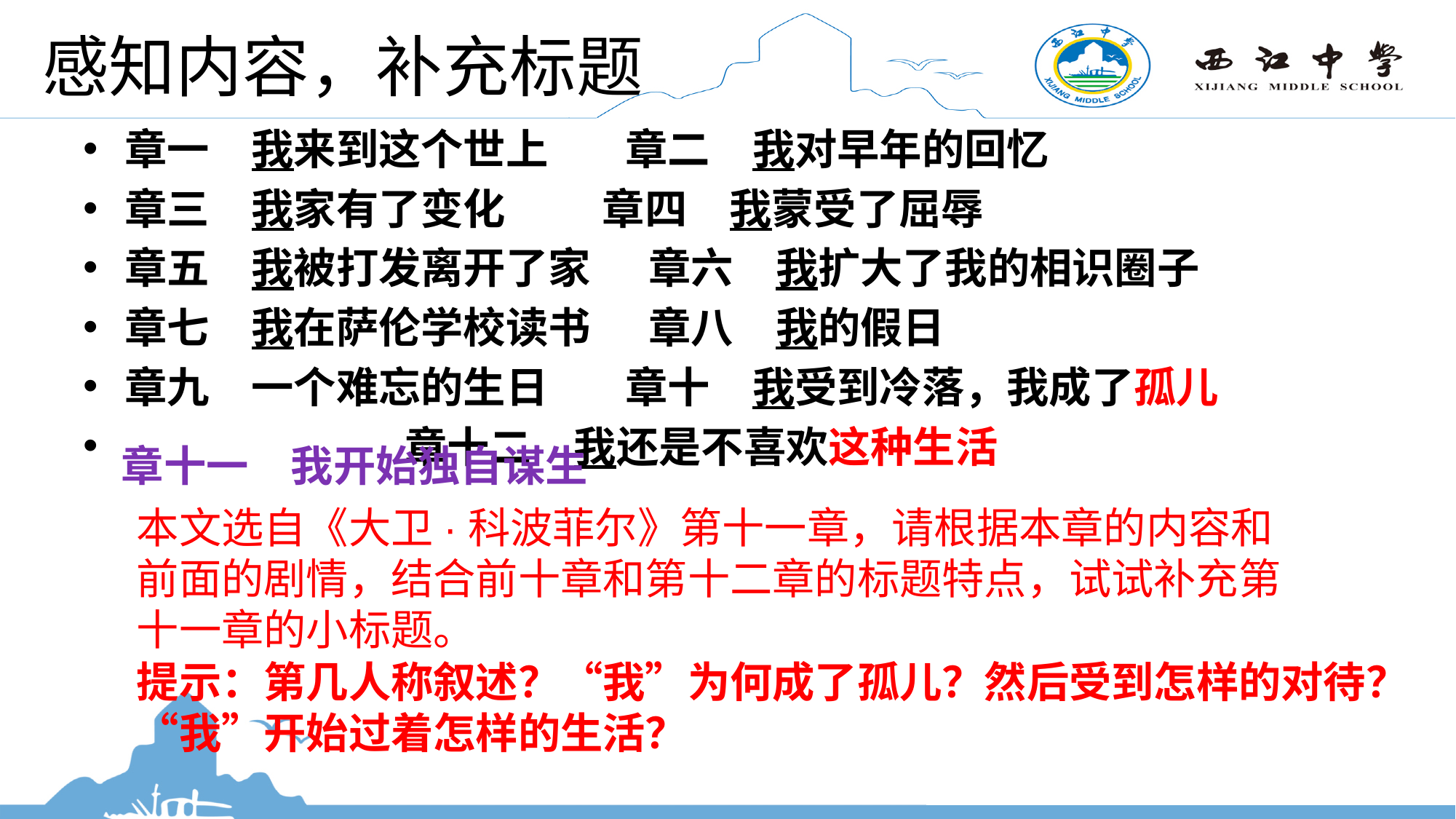

# 感知内容，补充标题
章一　我来到这个世上        章二　我对早年的回忆
章三　我家有了变化          章四　我蒙受了屈辱
章五　我被打发离开了家      章六　我扩大了我的相识圈子
章七　我在萨伦学校读书      章八　我的假日
章九　一个难忘的生日        章十　我受到冷落，我成了孤儿
                            章十二　我还是不喜欢这种生活
章十一　我开始独自谋生
本文选自《大卫·科波菲尔》第十一章，请根据本章的内容和前面的剧情，结合前十章和第十二章的标题特点，试试补充第十一章的小标题。
提示：第几人称叙述？“我”为何成了孤儿？然后受到怎样的对待？“我”开始过着怎样的生活？